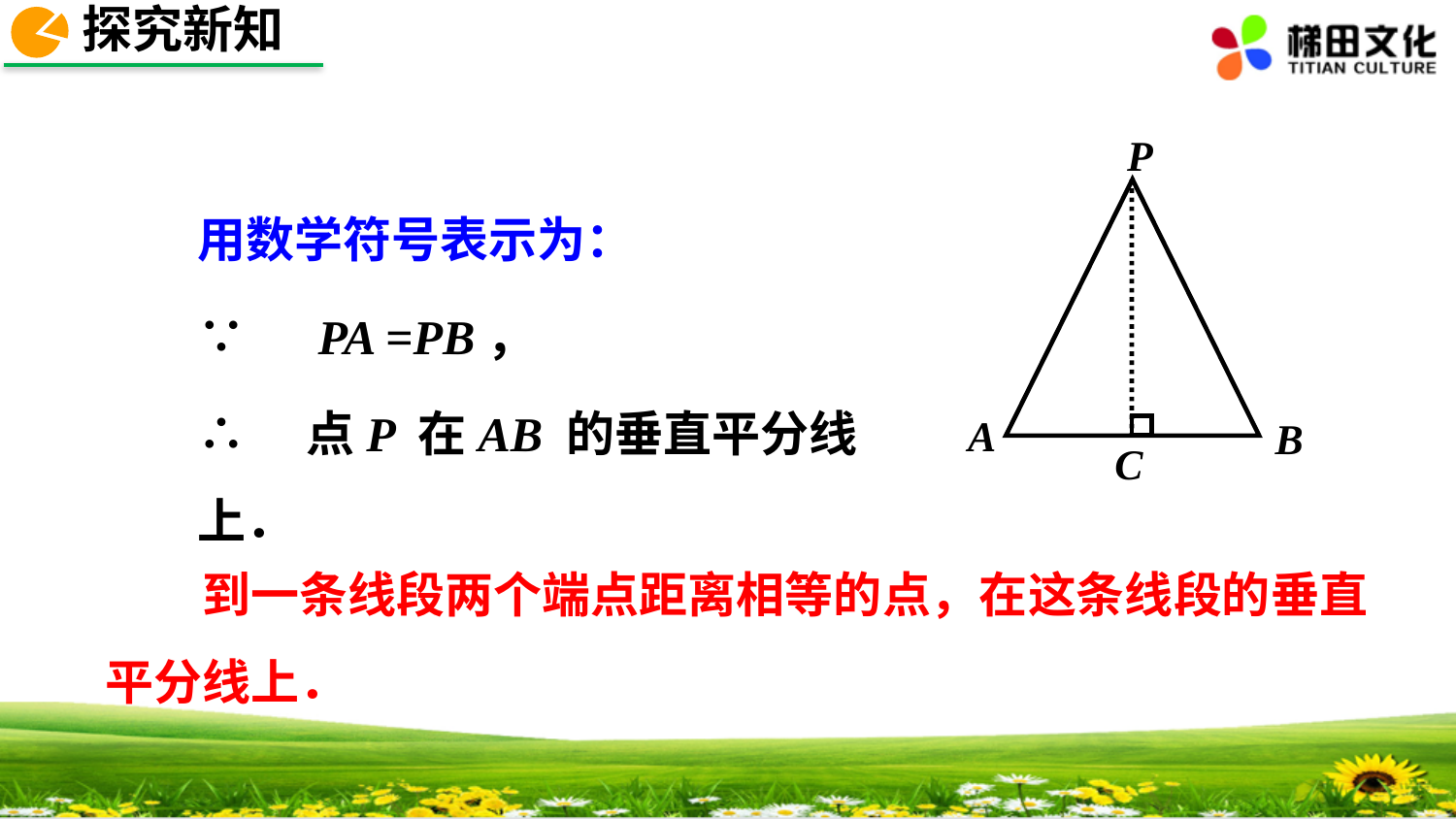

探究新知

P

A
B

C
用数学符号表示为：
∵　PA =PB，
∴　点P 在AB 的垂直平分线上．
　　到一条线段两个端点距离相等的点，在这条线段的垂直平分线上．